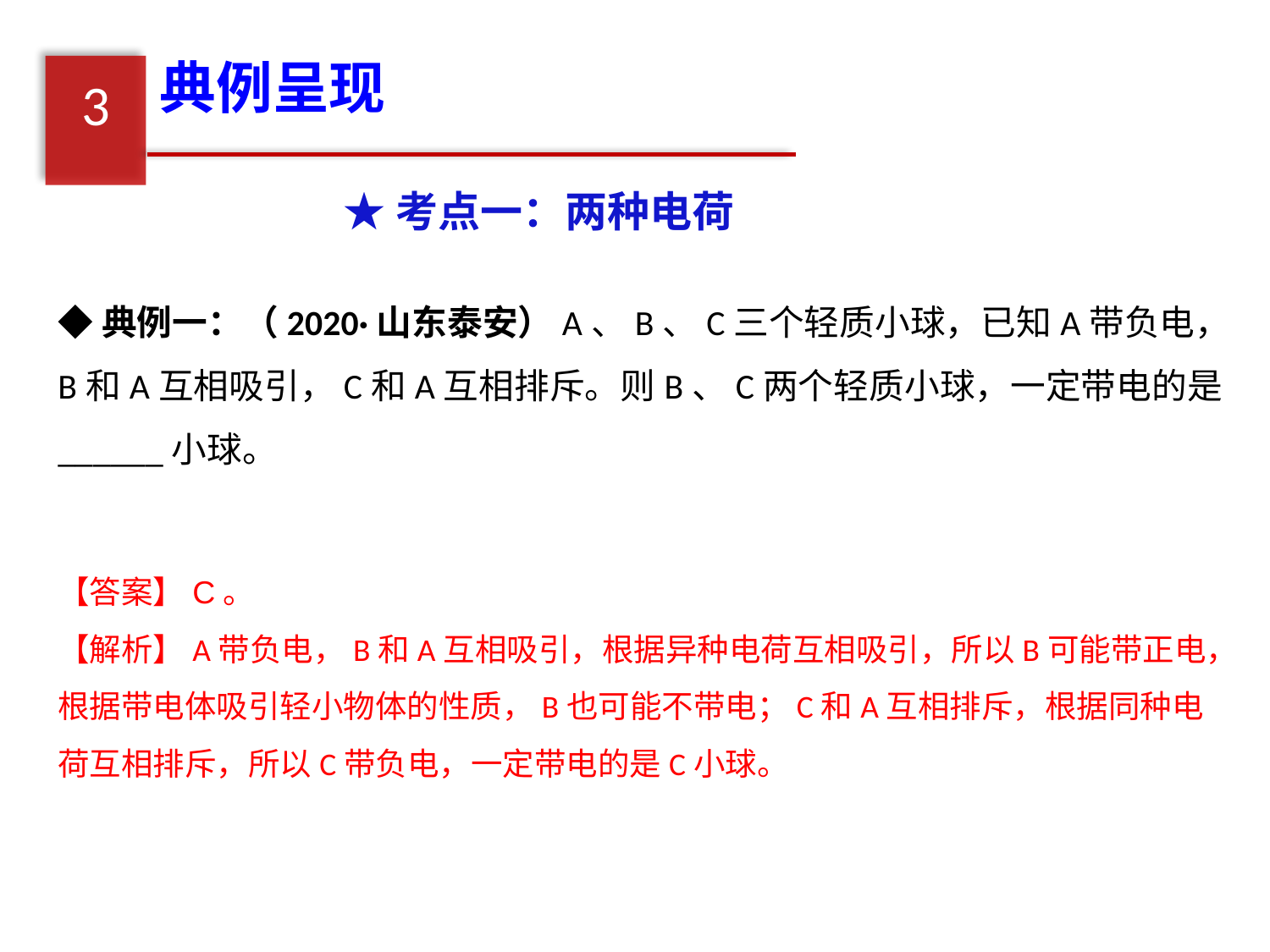

典例呈现

3
★考点一：两种电荷
◆典例一：（2020·山东泰安）A、B、C三个轻质小球，已知A带负电，B和A互相吸引，C和A互相排斥。则B、C两个轻质小球，一定带电的是______小球。
【答案】C。
【解析】A带负电，B和A互相吸引，根据异种电荷互相吸引，所以B可能带正电，根据带电体吸引轻小物体的性质，B也可能不带电；C和A互相排斥，根据同种电荷互相排斥，所以C带负电，一定带电的是C小球。